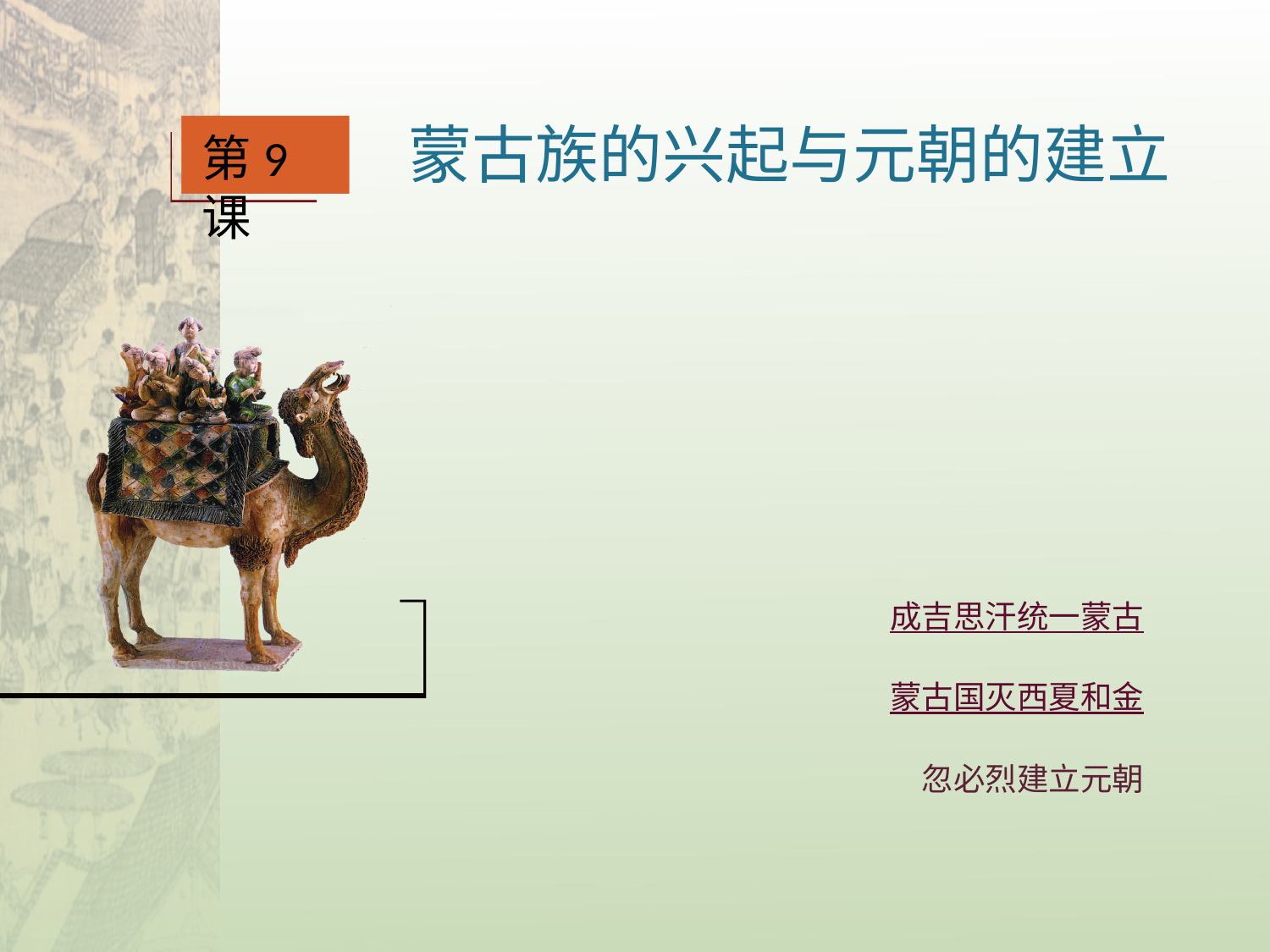

蒙古族的兴起与元朝的建立
第9课
成吉思汗统一蒙古
蒙古国灭西夏和金
忽必烈建立元朝